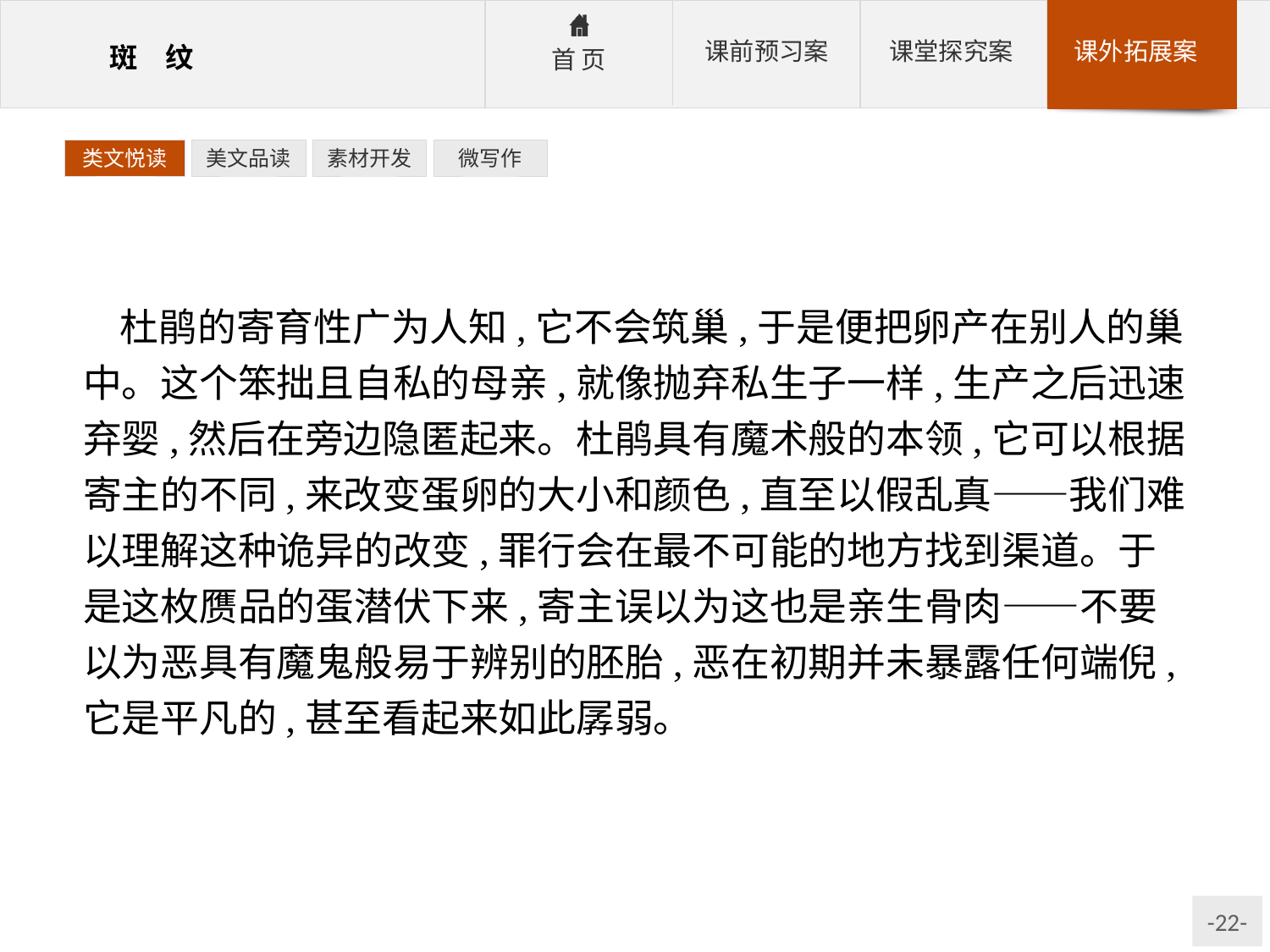

类文悦读
美文品读
素材开发
微写作
杜鹃的寄育性广为人知,它不会筑巢,于是便把卵产在别人的巢中。这个笨拙且自私的母亲,就像抛弃私生子一样,生产之后迅速弃婴,然后在旁边隐匿起来。杜鹃具有魔术般的本领,它可以根据寄主的不同,来改变蛋卵的大小和颜色,直至以假乱真——我们难以理解这种诡异的改变,罪行会在最不可能的地方找到渠道。于是这枚赝品的蛋潜伏下来,寄主误以为这也是亲生骨肉——不要以为恶具有魔鬼般易于辨别的胚胎,恶在初期并未暴露任何端倪,它是平凡的,甚至看起来如此孱弱。